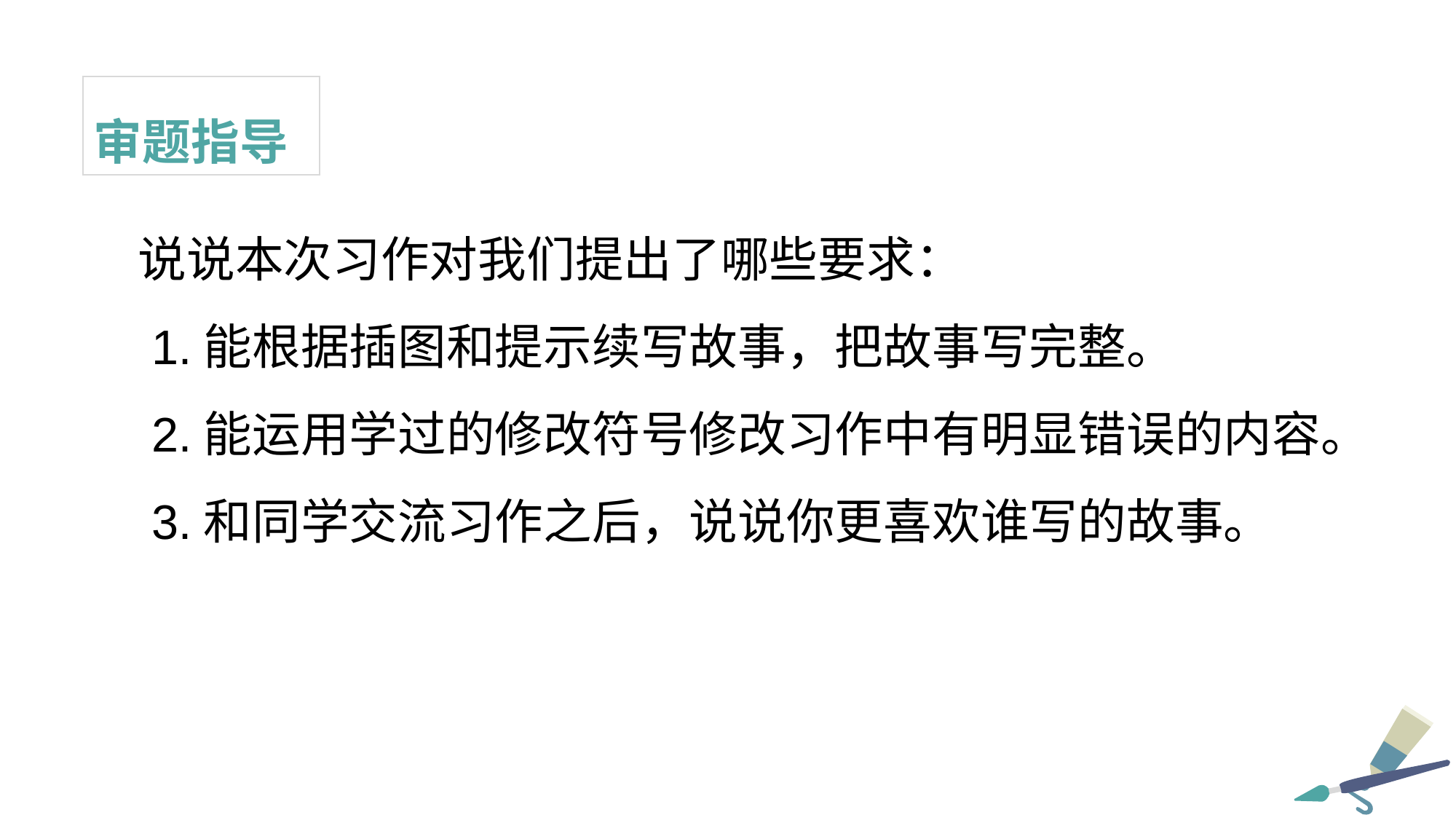

审题指导
说说本次习作对我们提出了哪些要求：
 1.能根据插图和提示续写故事，把故事写完整。
 2.能运用学过的修改符号修改习作中有明显错误的内容。
 3.和同学交流习作之后，说说你更喜欢谁写的故事。